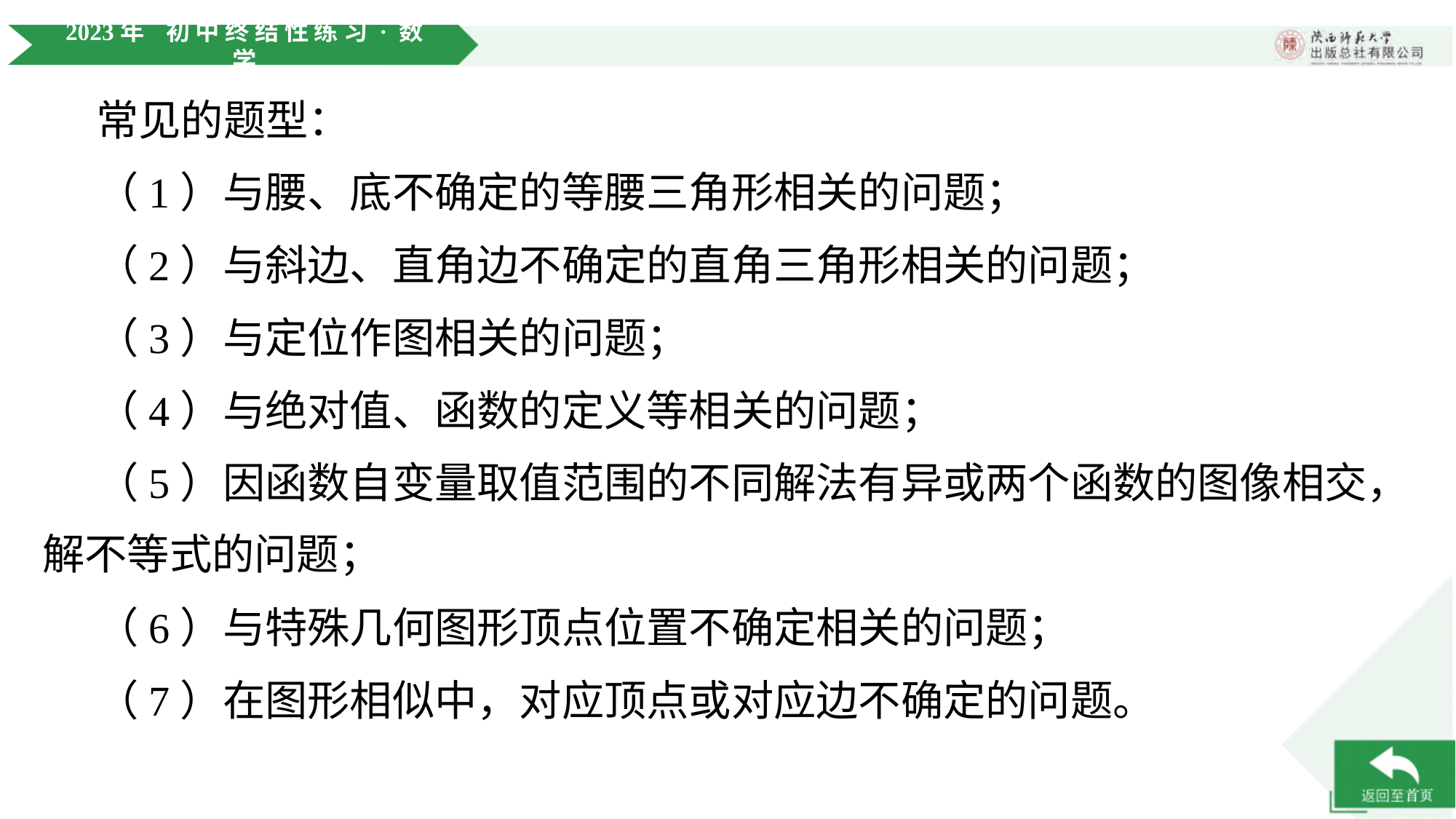

常见的题型：
    （1）与腰、底不确定的等腰三角形相关的问题；
    （2）与斜边、直角边不确定的直角三角形相关的问题；
    （3）与定位作图相关的问题；
    （4）与绝对值、函数的定义等相关的问题；
    （5）因函数自变量取值范围的不同解法有异或两个函数的图像相交，解不等式的问题；
    （6）与特殊几何图形顶点位置不确定相关的问题；
    （7）在图形相似中，对应顶点或对应边不确定的问题。